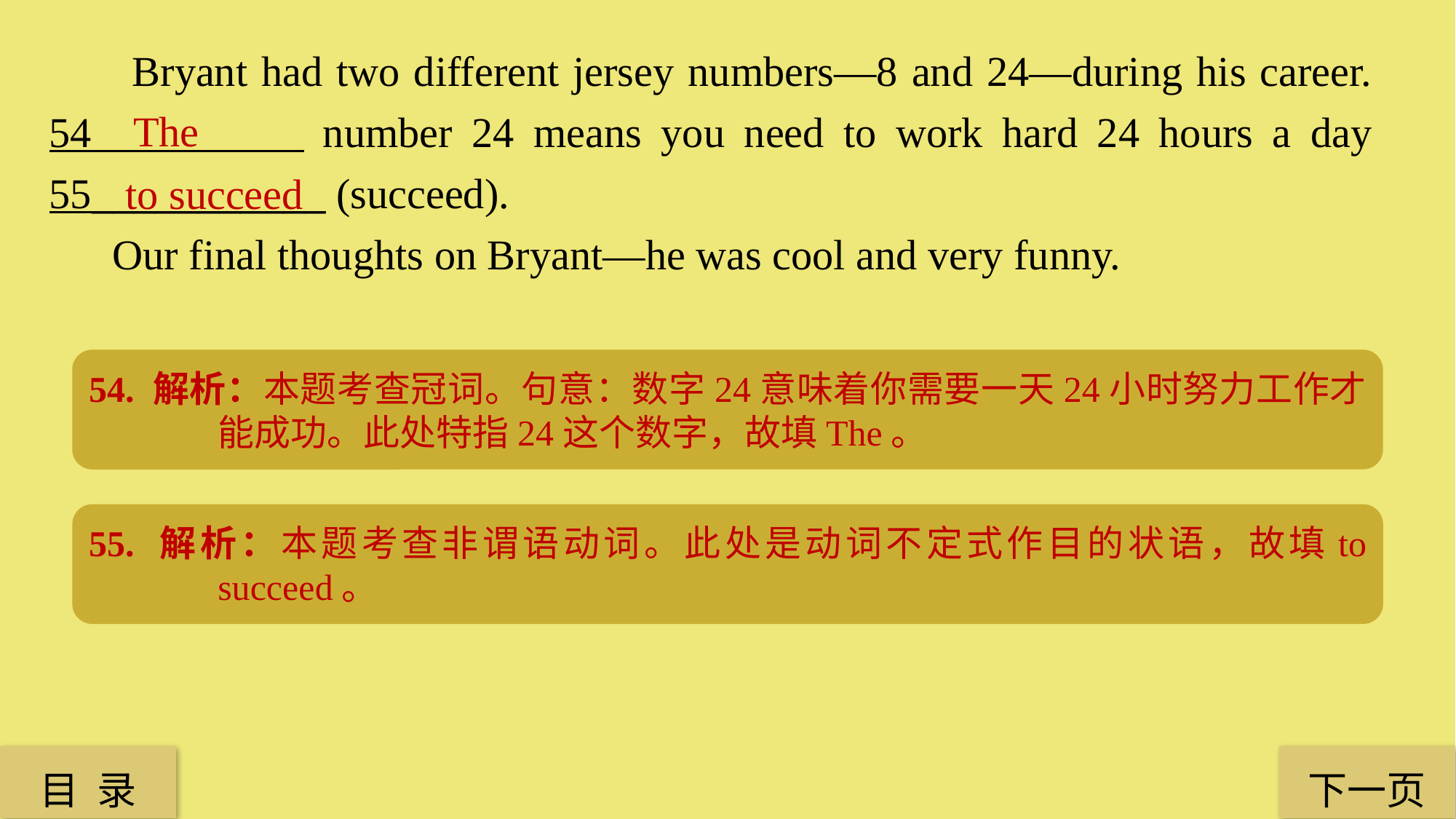

Bryant had two different jersey numbers—8 and 24—during his career. 54            number 24 means you need to work hard 24 hours a day 55___________ (succeed).
      Our final thoughts on Bryant—he was cool and very funny.
  The
to succeed
54. 解析：本题考查冠词。句意：数字24意味着你需要一天24小时努力工作才能成功。此处特指24这个数字，故填The。
55. 解析：本题考查非谓语动词。此处是动词不定式作目的状语，故填to succeed。